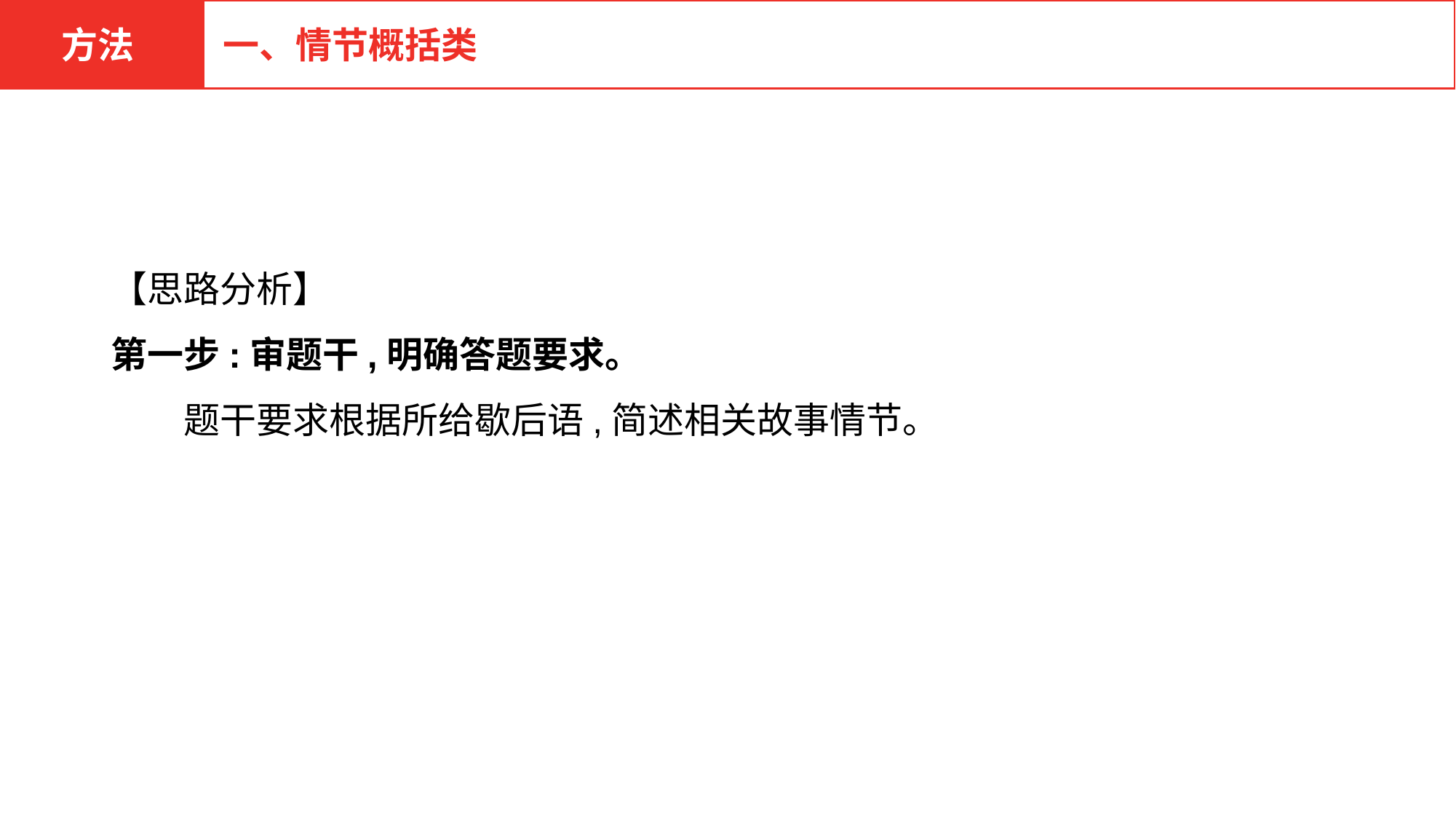

方法
一、情节概括类
【思路分析】
第一步:审题干,明确答题要求。
　　题干要求根据所给歇后语,简述相关故事情节。